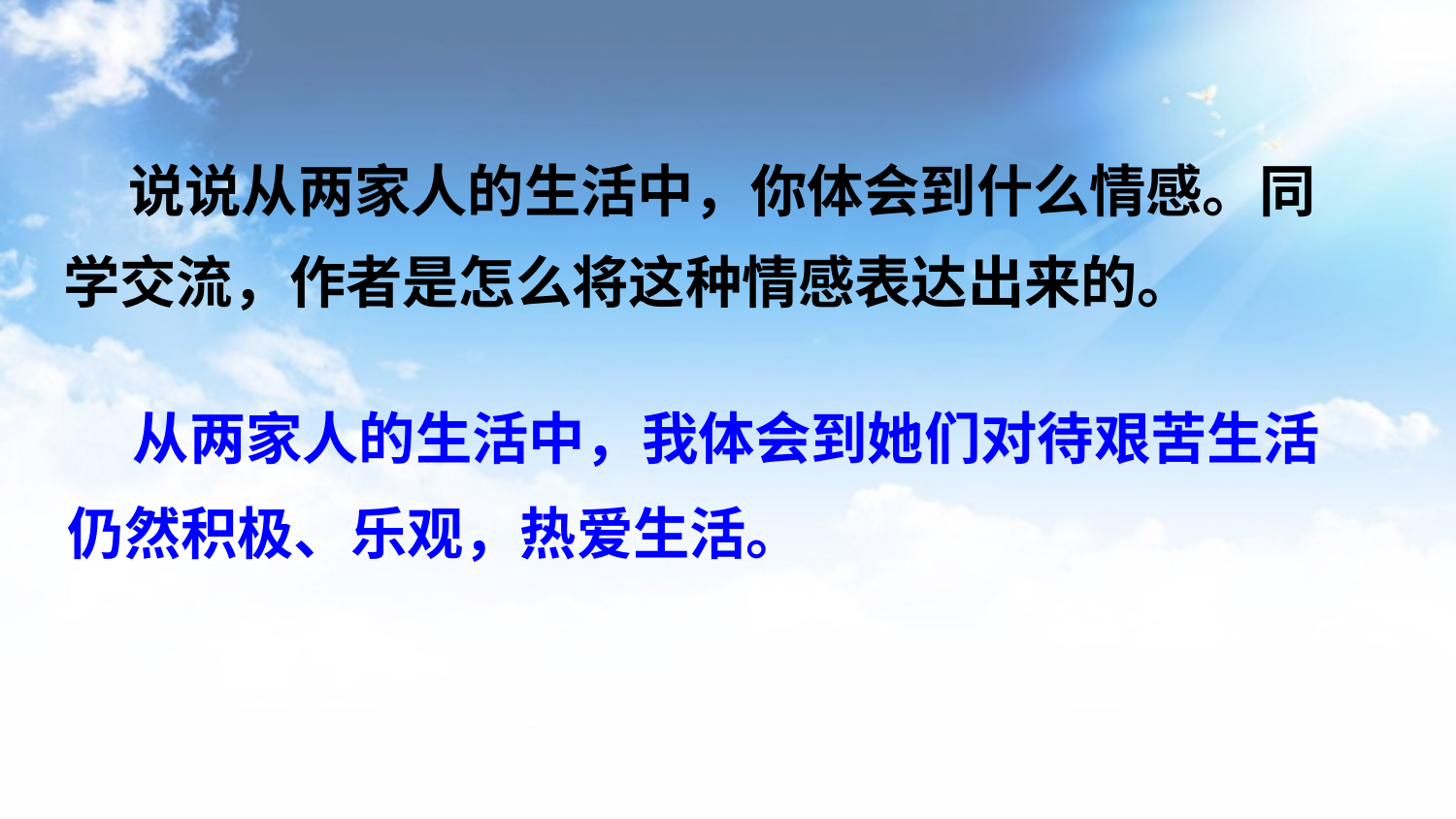

说说从两家人的生活中，你体会到什么情感。同学交流，作者是怎么将这种情感表达出来的。
    从两家人的生活中，我体会到她们对待艰苦生活仍然积极、乐观，热爱生活。